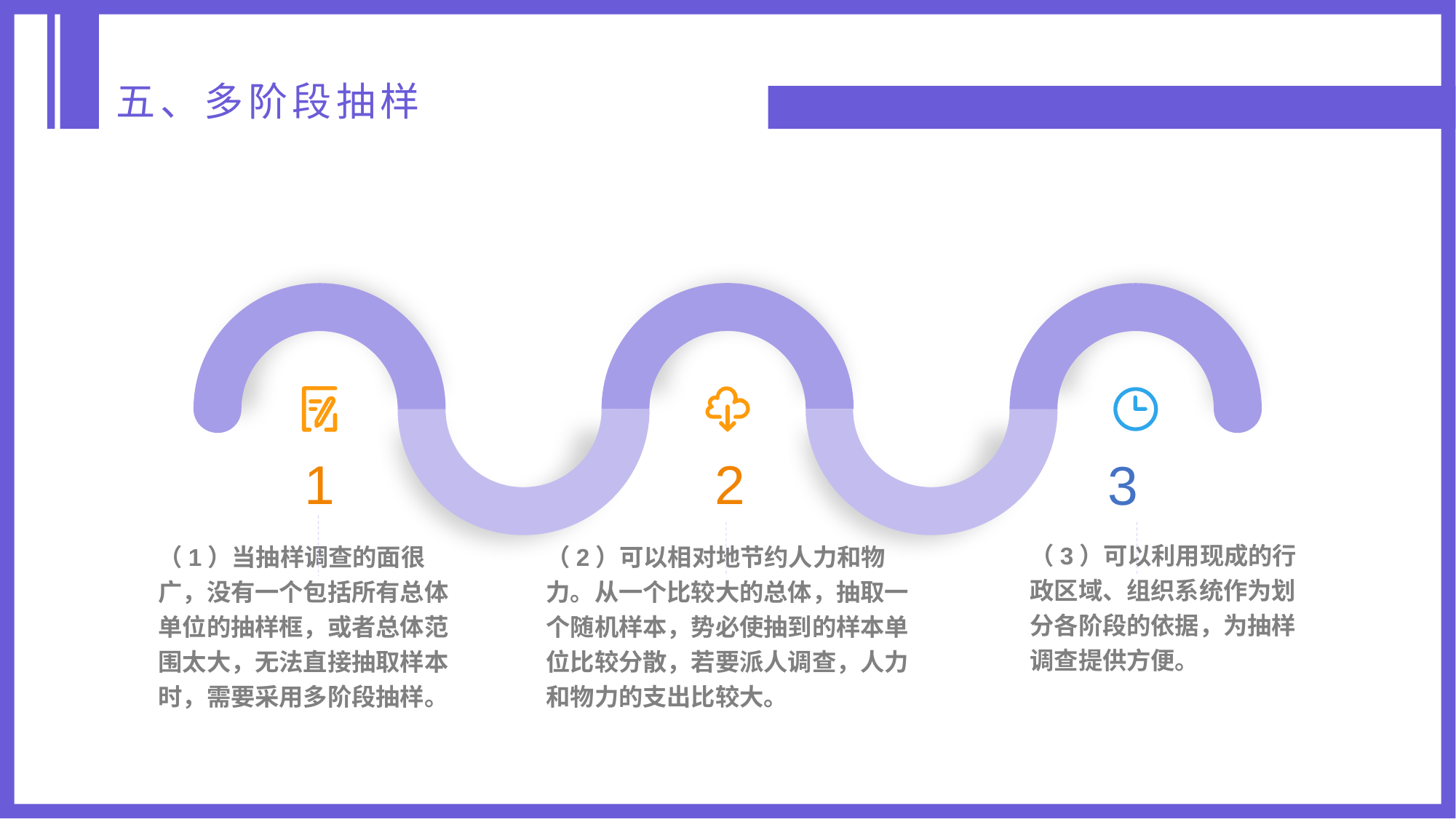

五、多阶段抽样

2
1
3

（3）可以利用现成的行政区域、组织系统作为划分各阶段的依据，为抽样调查提供方便。
（1）当抽样调查的面很广，没有一个包括所有总体单位的抽样框，或者总体范围太大，无法直接抽取样本时，需要采用多阶段抽样。
（2）可以相对地节约人力和物力。从一个比较大的总体，抽取一个随机样本，势必使抽到的样本单位比较分散，若要派人调查，人力和物力的支出比较大。